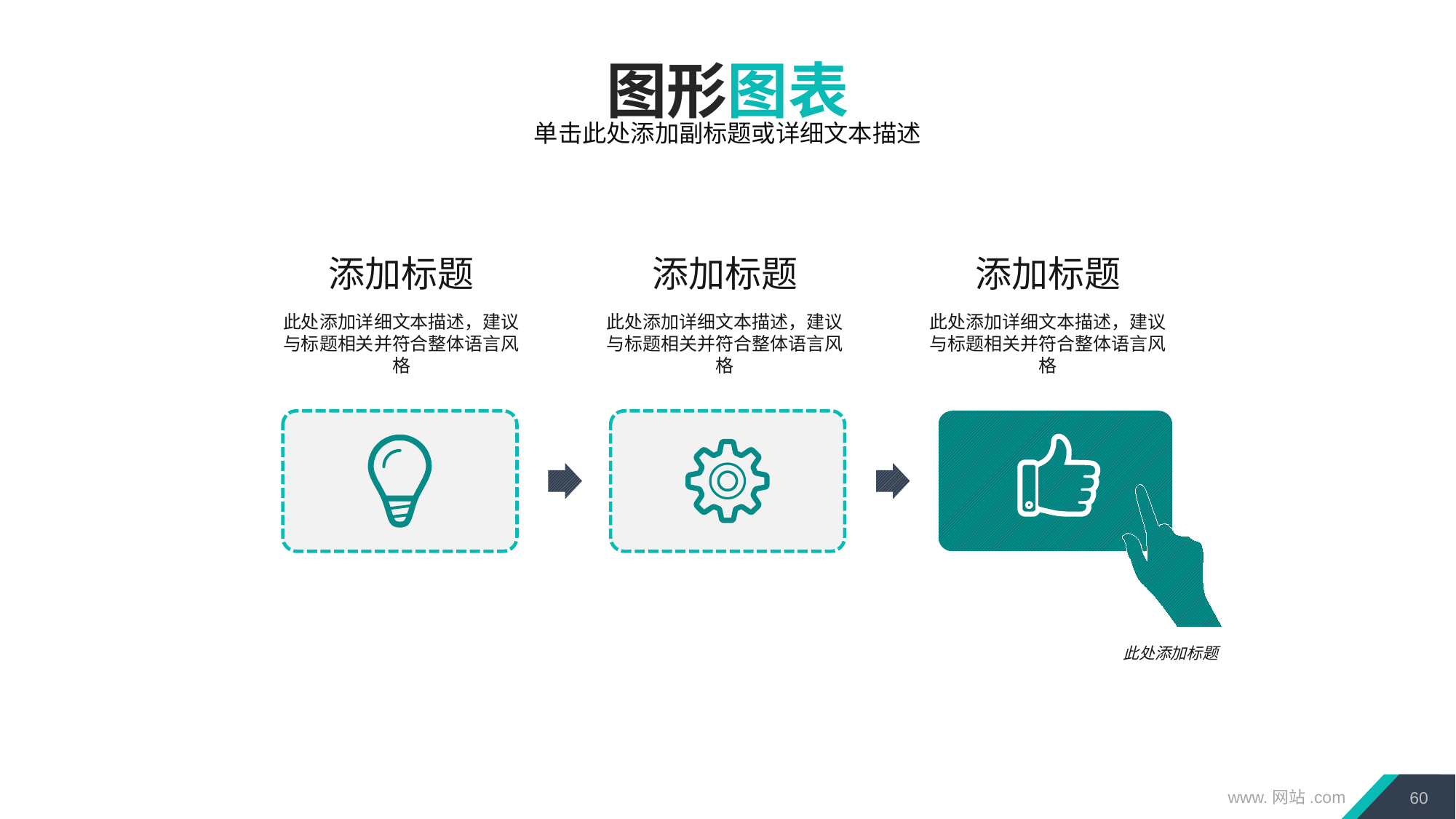

图形图表
单击此处添加副标题或详细文本描述
添加标题
添加标题
添加标题
此处添加详细文本描述，建议与标题相关并符合整体语言风格
此处添加详细文本描述，建议与标题相关并符合整体语言风格
此处添加详细文本描述，建议与标题相关并符合整体语言风格

此处添加标题
60